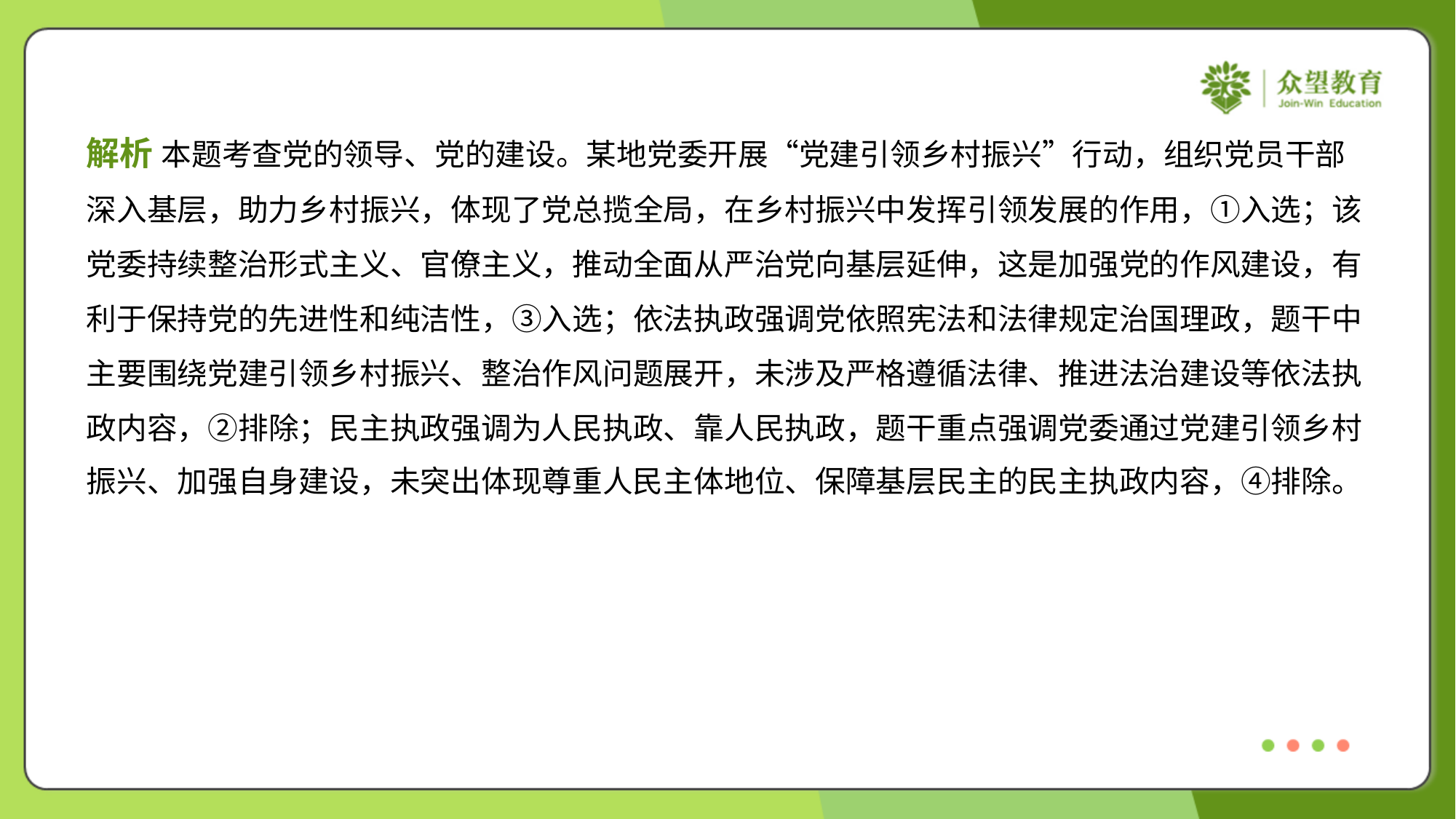

解析 本题考查党的领导、党的建设。某地党委开展“党建引领乡村振兴”行动，组织党员干部
深入基层，助力乡村振兴，体现了党总揽全局，在乡村振兴中发挥引领发展的作用，①入选；该
党委持续整治形式主义、官僚主义，推动全面从严治党向基层延伸，这是加强党的作风建设，有
利于保持党的先进性和纯洁性，③入选；依法执政强调党依照宪法和法律规定治国理政，题干中
主要围绕党建引领乡村振兴、整治作风问题展开，未涉及严格遵循法律、推进法治建设等依法执
政内容，②排除；民主执政强调为人民执政、靠人民执政，题干重点强调党委通过党建引领乡村
振兴、加强自身建设，未突出体现尊重人民主体地位、保障基层民主的民主执政内容，④排除。